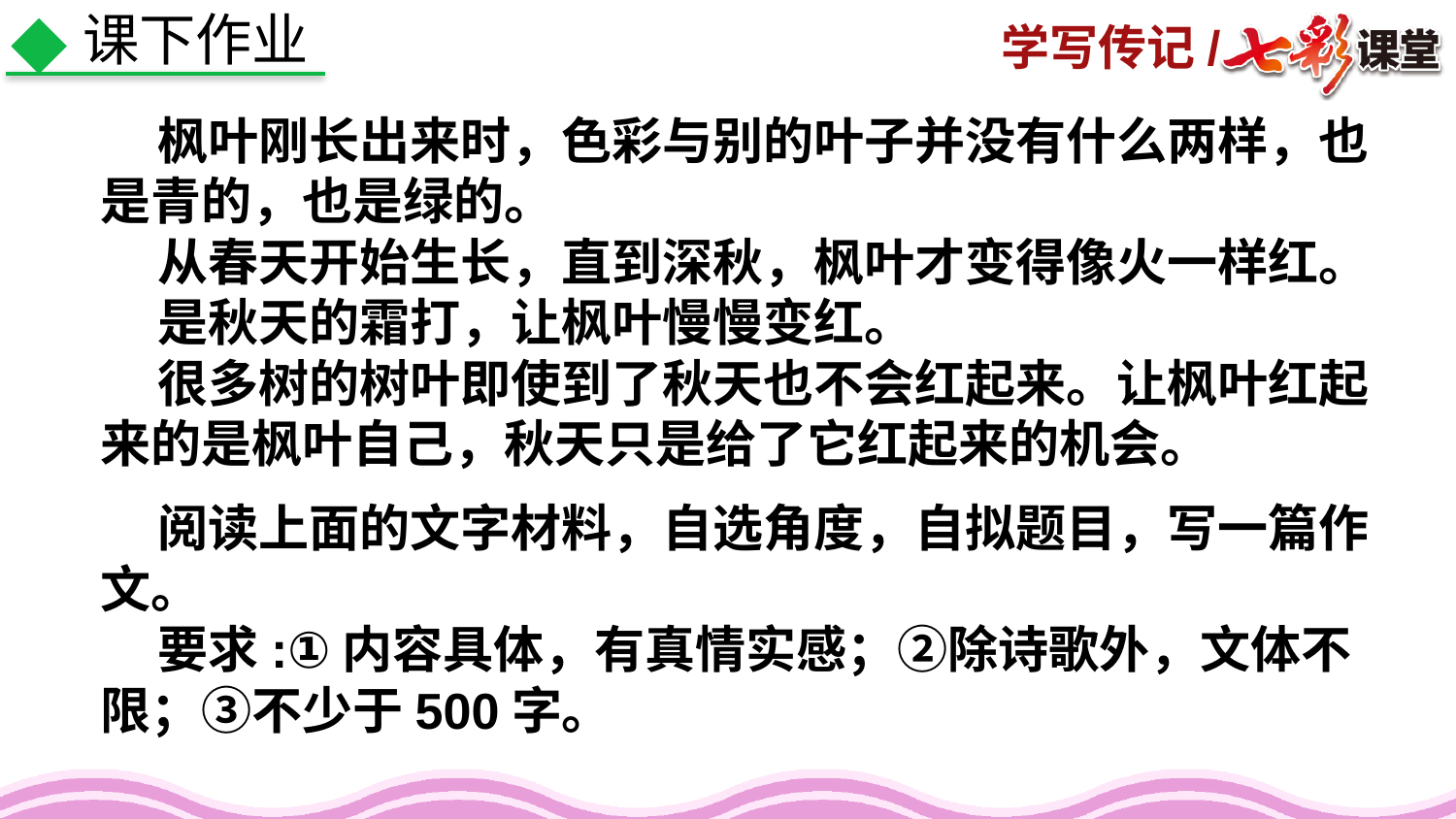

课下作业

    枫叶刚长出来时，色彩与别的叶子并没有什么两样，也是青的，也是绿的。
    从春天开始生长，直到深秋，枫叶才变得像火一样红。
    是秋天的霜打，让枫叶慢慢变红。
    很多树的树叶即使到了秋天也不会红起来。让枫叶红起来的是枫叶自己，秋天只是给了它红起来的机会。
    阅读上面的文字材料，自选角度，自拟题目，写一篇作文。
    要求:①内容具体，有真情实感；②除诗歌外，文体不限；③不少于500字。